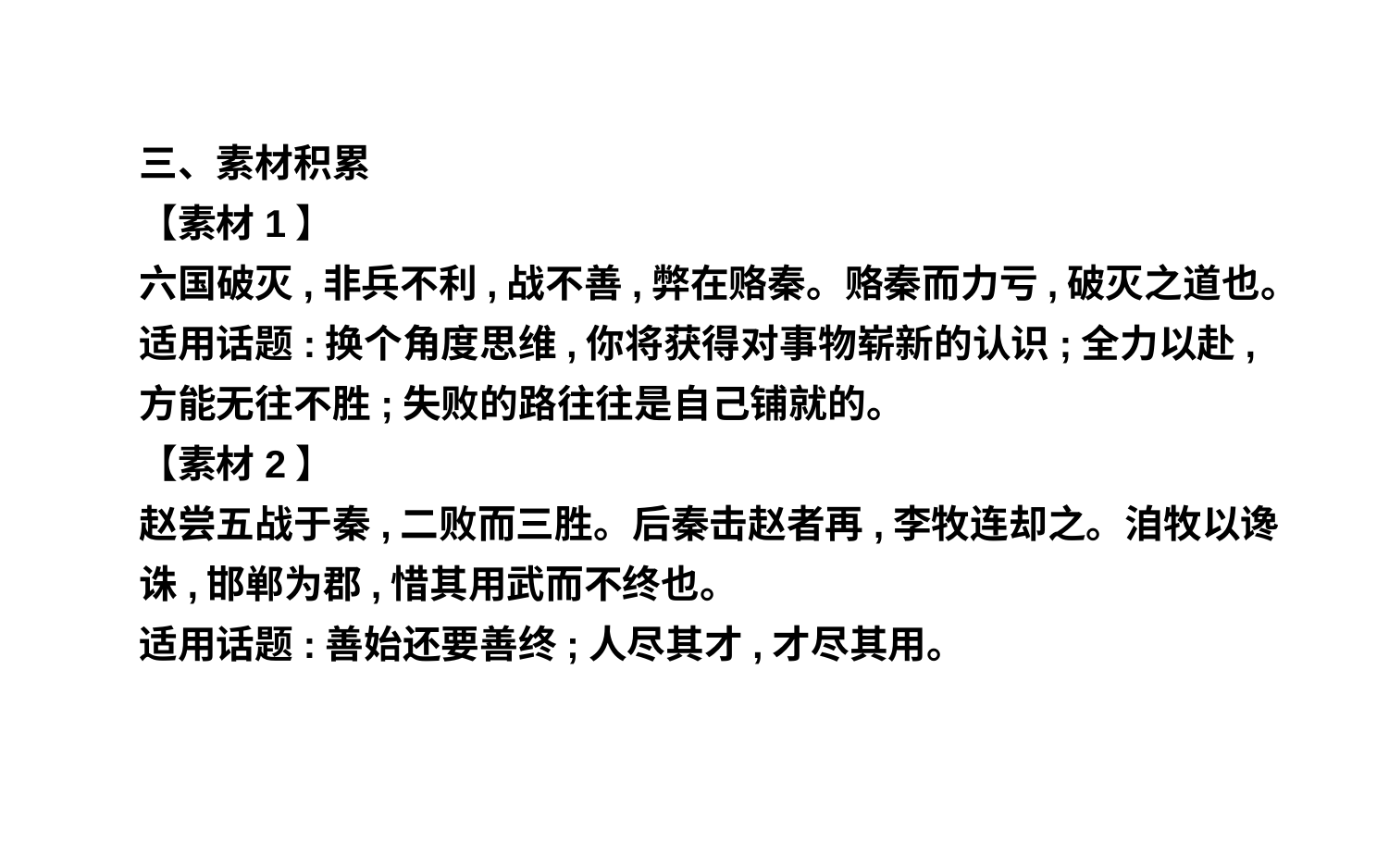

三、素材积累
【素材1】
六国破灭,非兵不利,战不善,弊在赂秦。赂秦而力亏,破灭之道也。
适用话题:换个角度思维,你将获得对事物崭新的认识;全力以赴,方能无往不胜;失败的路往往是自己铺就的。
【素材2】
赵尝五战于秦,二败而三胜。后秦击赵者再,李牧连却之。洎牧以谗诛,邯郸为郡,惜其用武而不终也。
适用话题:善始还要善终;人尽其才,才尽其用。